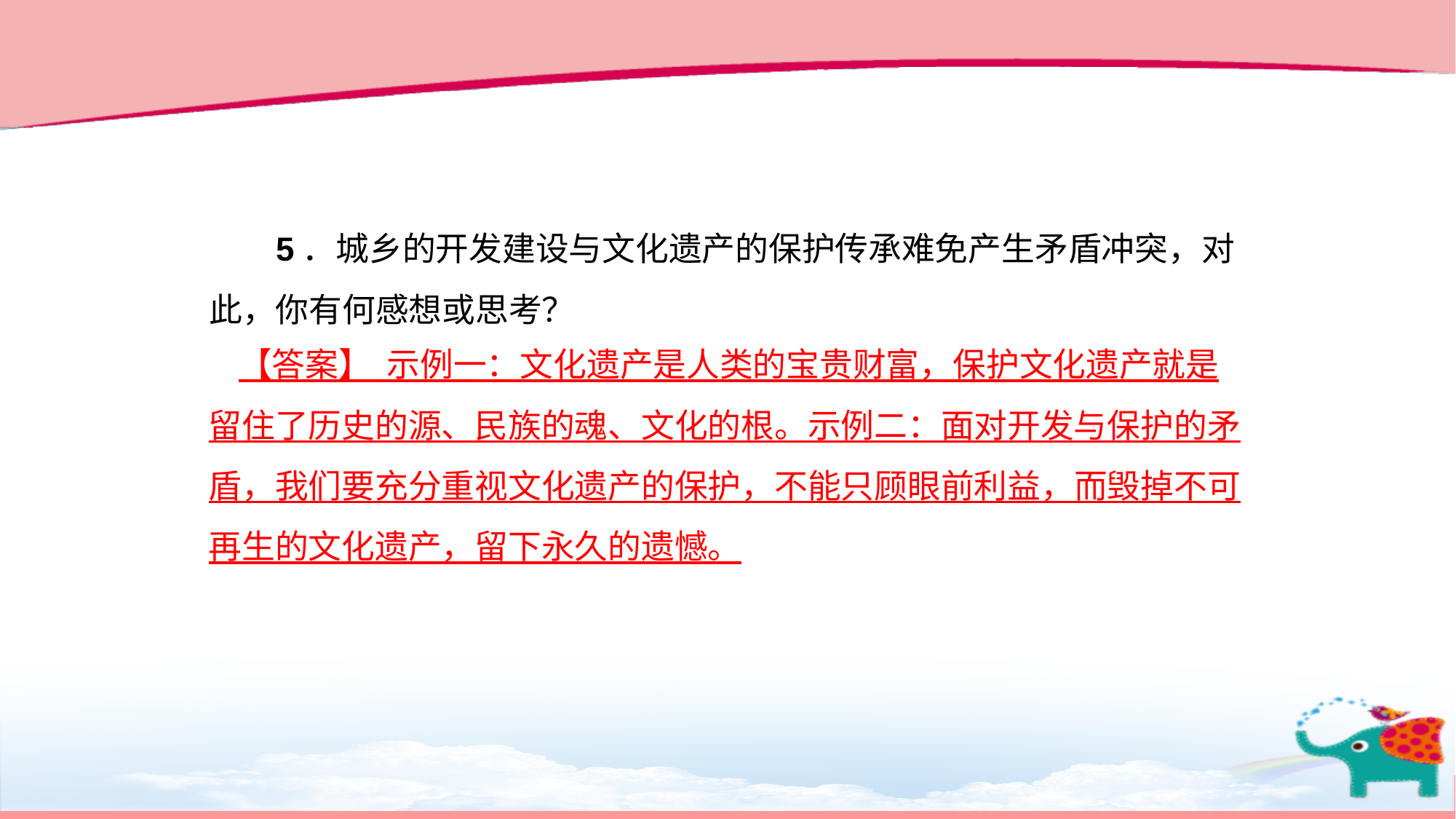

5．城乡的开发建设与文化遗产的保护传承难免产生矛盾冲突，对此，你有何感想或思考？

   【答案】  示例一：文化遗产是人类的宝贵财富，保护文化遗产就是留住了历史的源、民族的魂、文化的根。示例二：面对开发与保护的矛盾，我们要充分重视文化遗产的保护，不能只顾眼前利益，而毁掉不可再生的文化遗产，留下永久的遗憾。